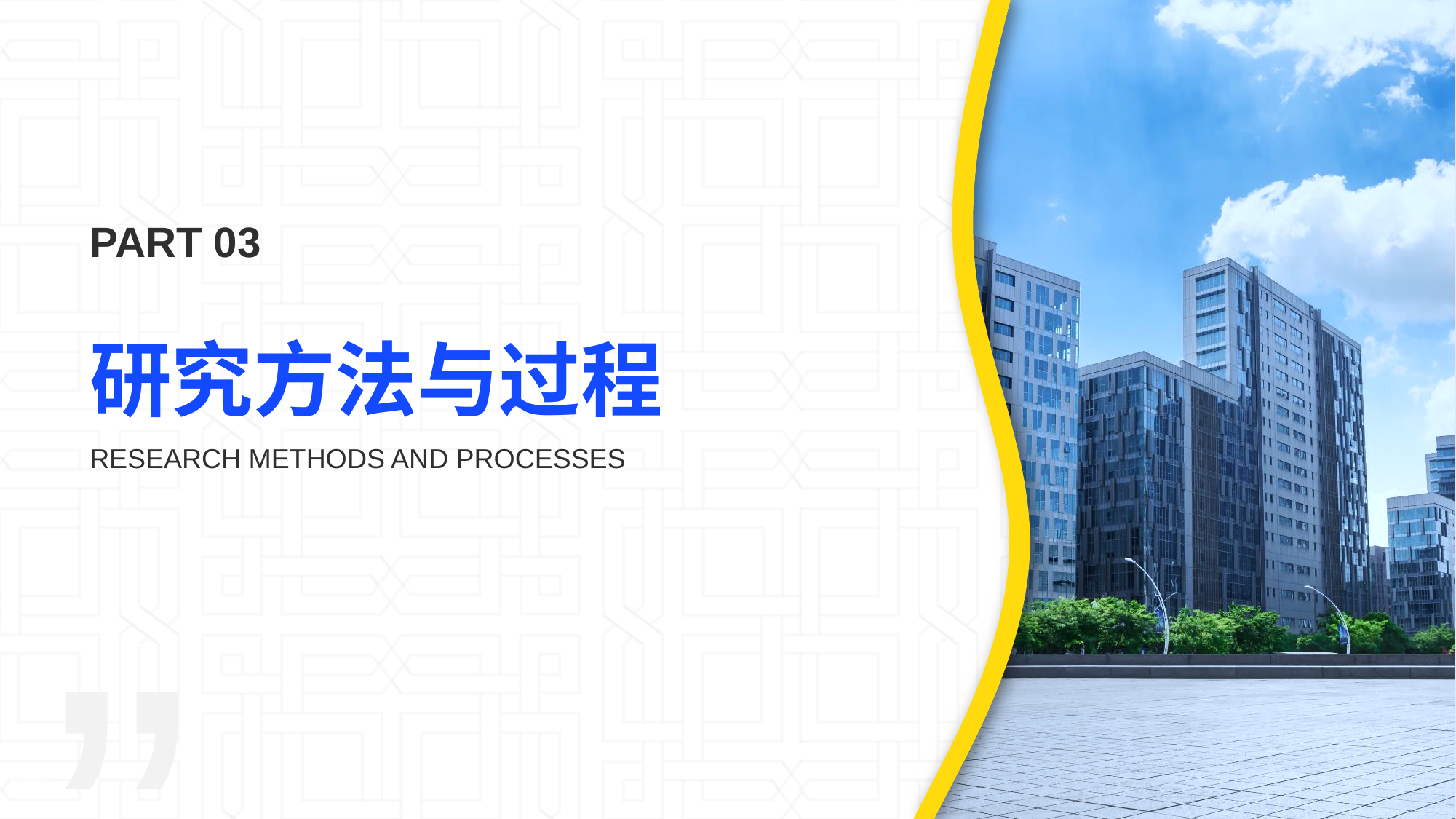

PART 03
# 研究方法与过程
RESEARCH METHODS AND PROCESSES
51PPT